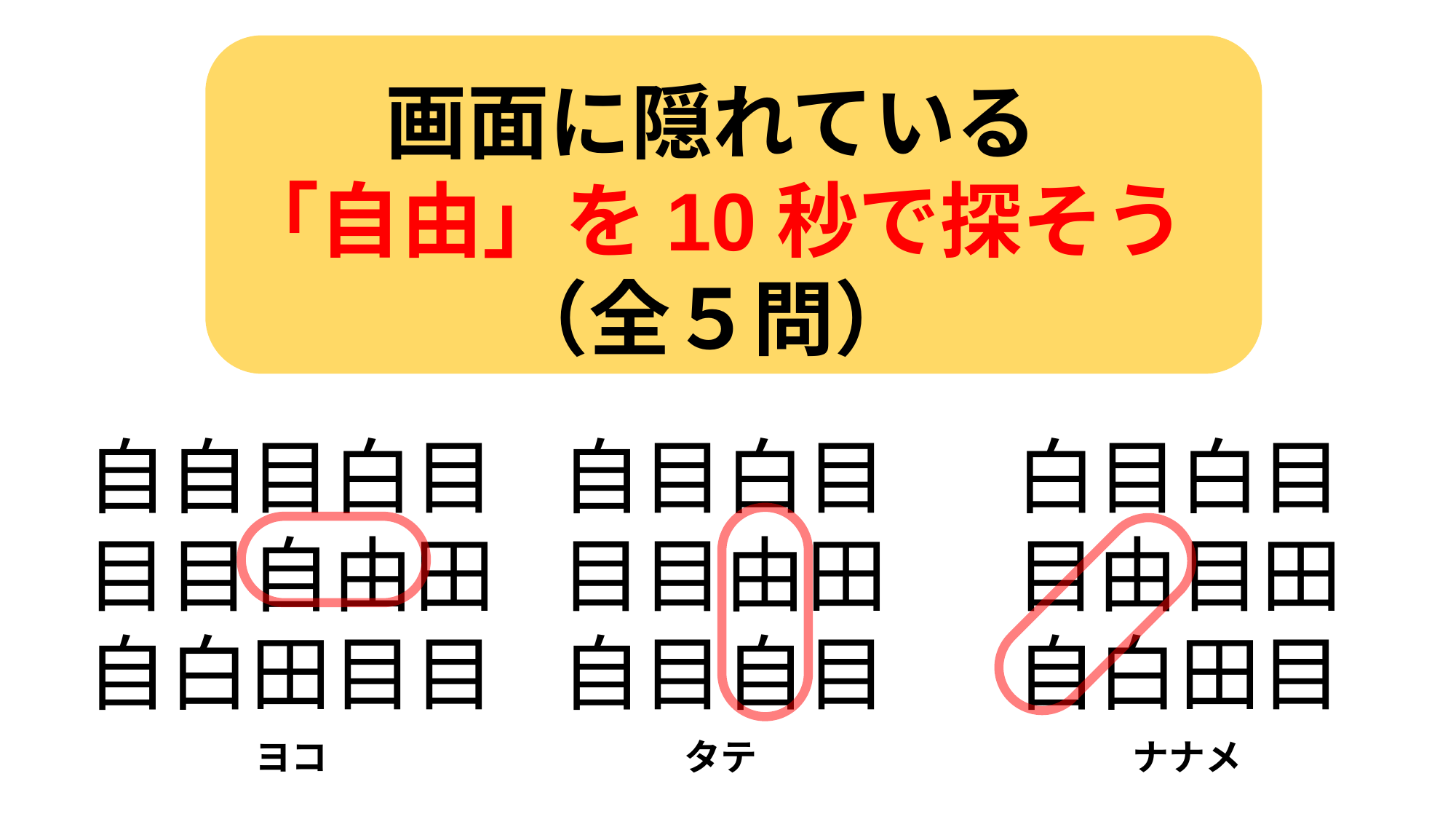

画面に隠れている
「自由」を10秒で探そう
（全５問）
自自目白目
目目自由田
自白田目目
自目白目
目目由田
自目自目
白目白目
目由目田
自白田目

ヨコ
タテ
ナナメ